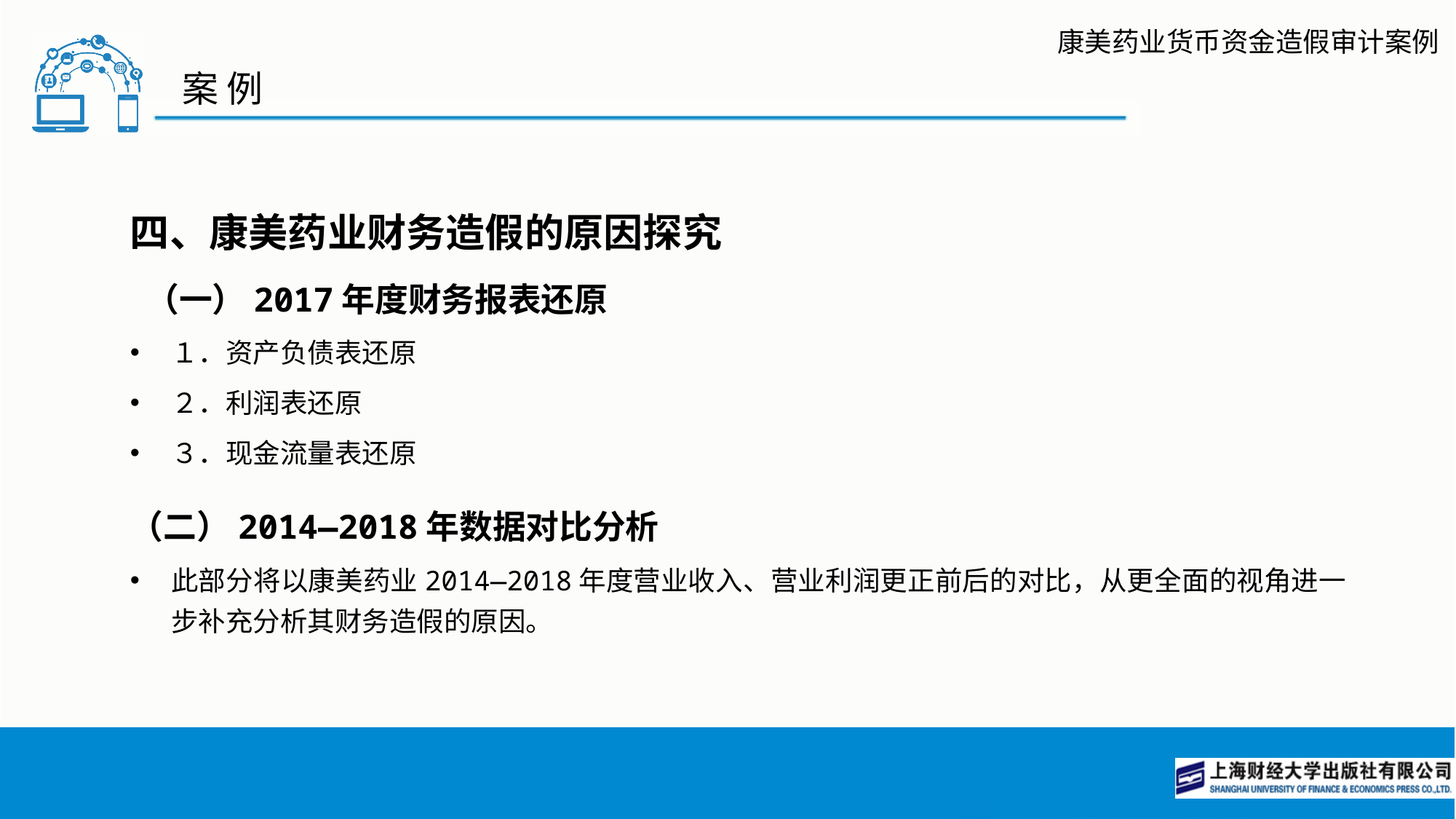

康美药业货币资金造假审计案例
# 案 例
四、康美药业财务造假的原因探究
 （一）2017年度财务报表还原
１．资产负债表还原
２．利润表还原
３．现金流量表还原
（二）2014—2018年数据对比分析
此部分将以康美药业2014—2018年度营业收入、营业利润更正前后的对比，从更全面的视角进一步补充分析其财务造假的原因。